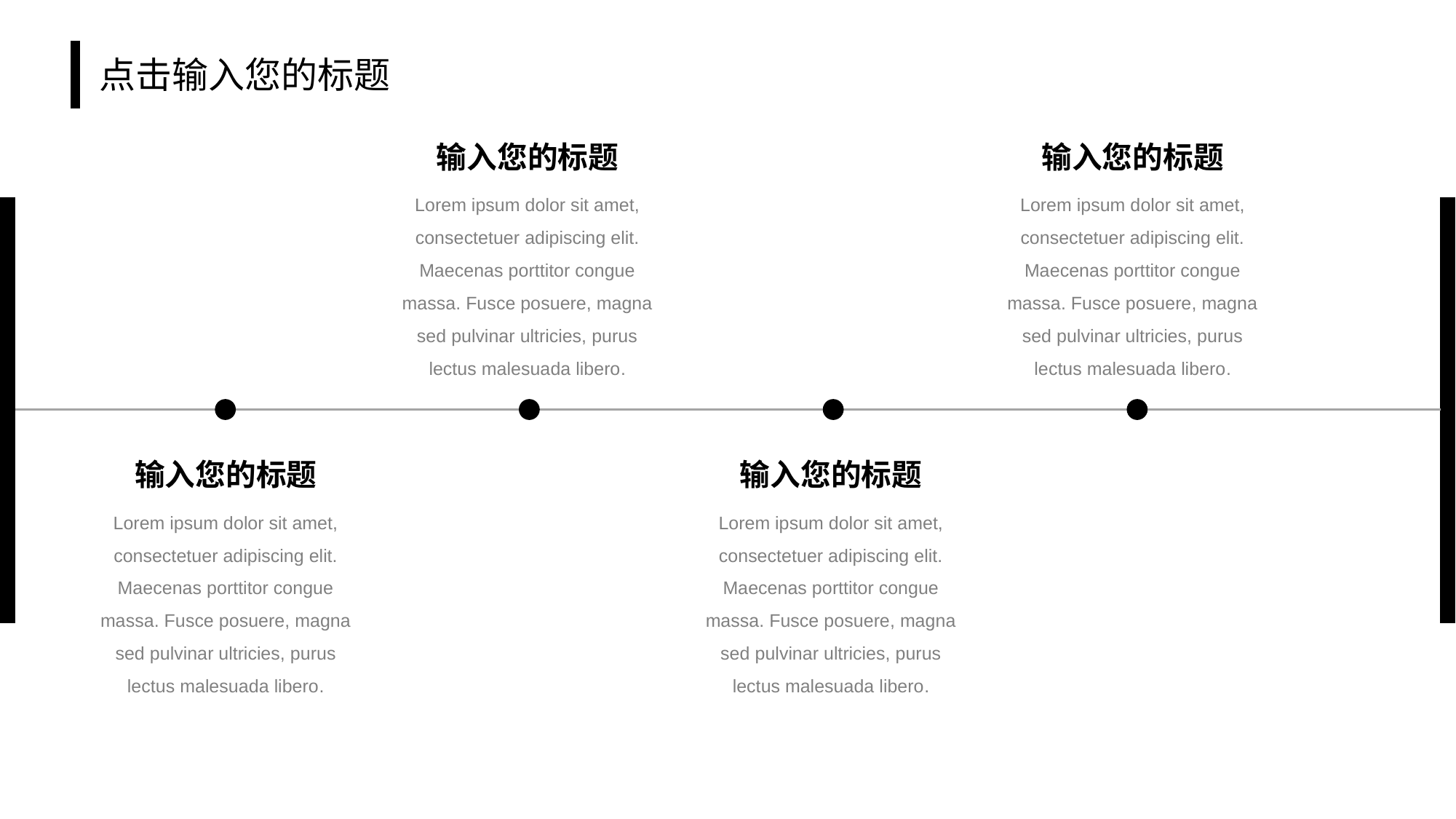

# 点击输入您的标题
输入您的标题
输入您的标题
Lorem ipsum dolor sit amet, consectetuer adipiscing elit. Maecenas porttitor congue massa. Fusce posuere, magna sed pulvinar ultricies, purus lectus malesuada libero.
Lorem ipsum dolor sit amet, consectetuer adipiscing elit. Maecenas porttitor congue massa. Fusce posuere, magna sed pulvinar ultricies, purus lectus malesuada libero.

输入您的标题
输入您的标题
Lorem ipsum dolor sit amet, consectetuer adipiscing elit. Maecenas porttitor congue massa. Fusce posuere, magna sed pulvinar ultricies, purus lectus malesuada libero.
Lorem ipsum dolor sit amet, consectetuer adipiscing elit. Maecenas porttitor congue massa. Fusce posuere, magna sed pulvinar ultricies, purus lectus malesuada libero.